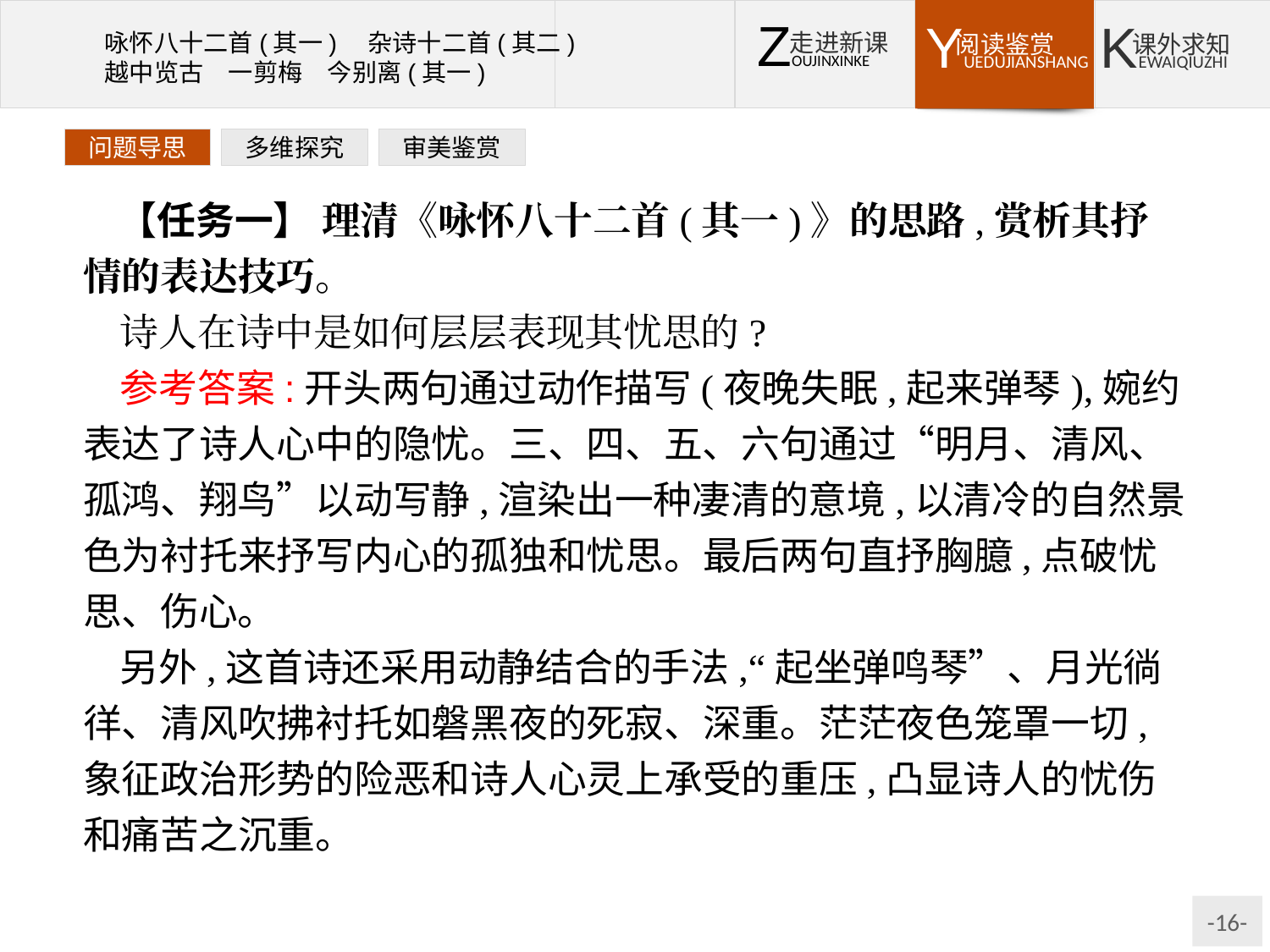

问题导思
多维探究
审美鉴赏
【任务一】 理清《咏怀八十二首(其一)》的思路,赏析其抒情的表达技巧。
诗人在诗中是如何层层表现其忧思的?
参考答案:开头两句通过动作描写(夜晚失眠,起来弹琴),婉约表达了诗人心中的隐忧。三、四、五、六句通过“明月、清风、孤鸿、翔鸟”以动写静,渲染出一种凄清的意境,以清冷的自然景色为衬托来抒写内心的孤独和忧思。最后两句直抒胸臆,点破忧思、伤心。
另外,这首诗还采用动静结合的手法,“起坐弹鸣琴”、月光徜徉、清风吹拂衬托如磐黑夜的死寂、深重。茫茫夜色笼罩一切,象征政治形势的险恶和诗人心灵上承受的重压,凸显诗人的忧伤和痛苦之沉重。